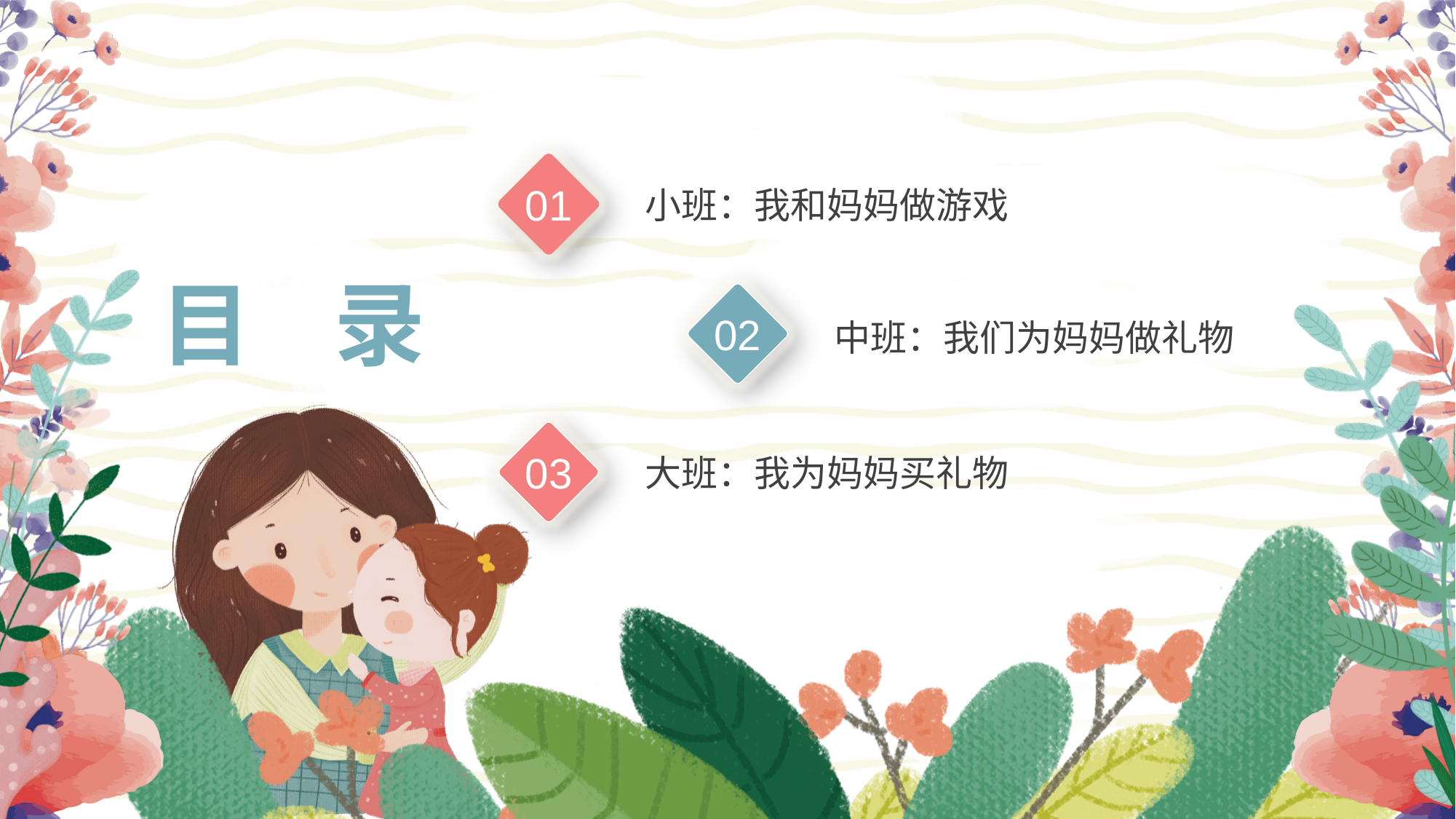

01
小班：我和妈妈做游戏
目    录
02
中班：我们为妈妈做礼物
03
大班：我为妈妈买礼物